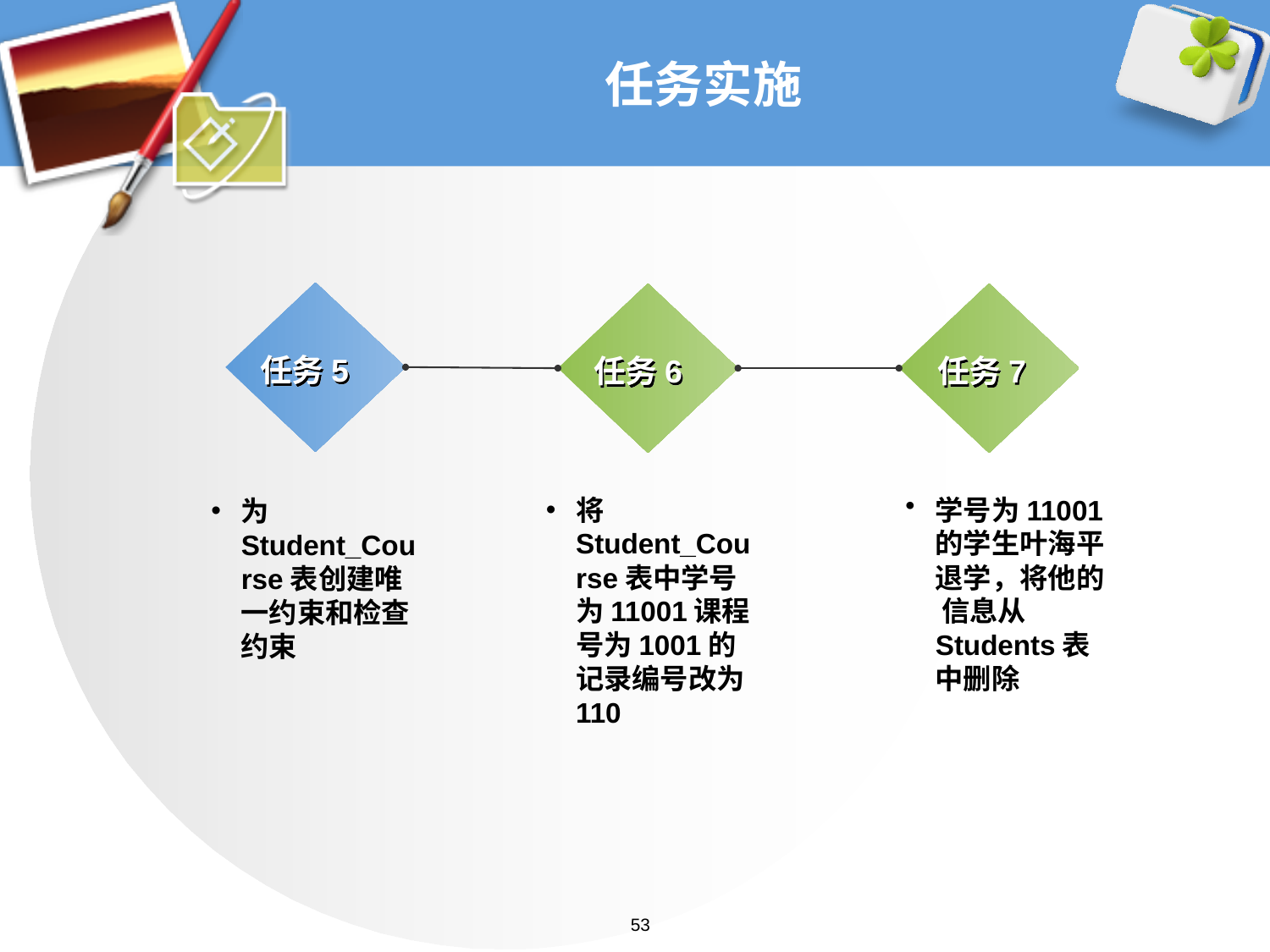

# 任务实施

任务5
任务6
任务7
将Student_Course表中学号为11001课程号为1001的记录编号改为110
学号为11001的学生叶海平退学，将他的   信息从Students表中删除
为Student_Course表创建唯一约束和检查约束
53